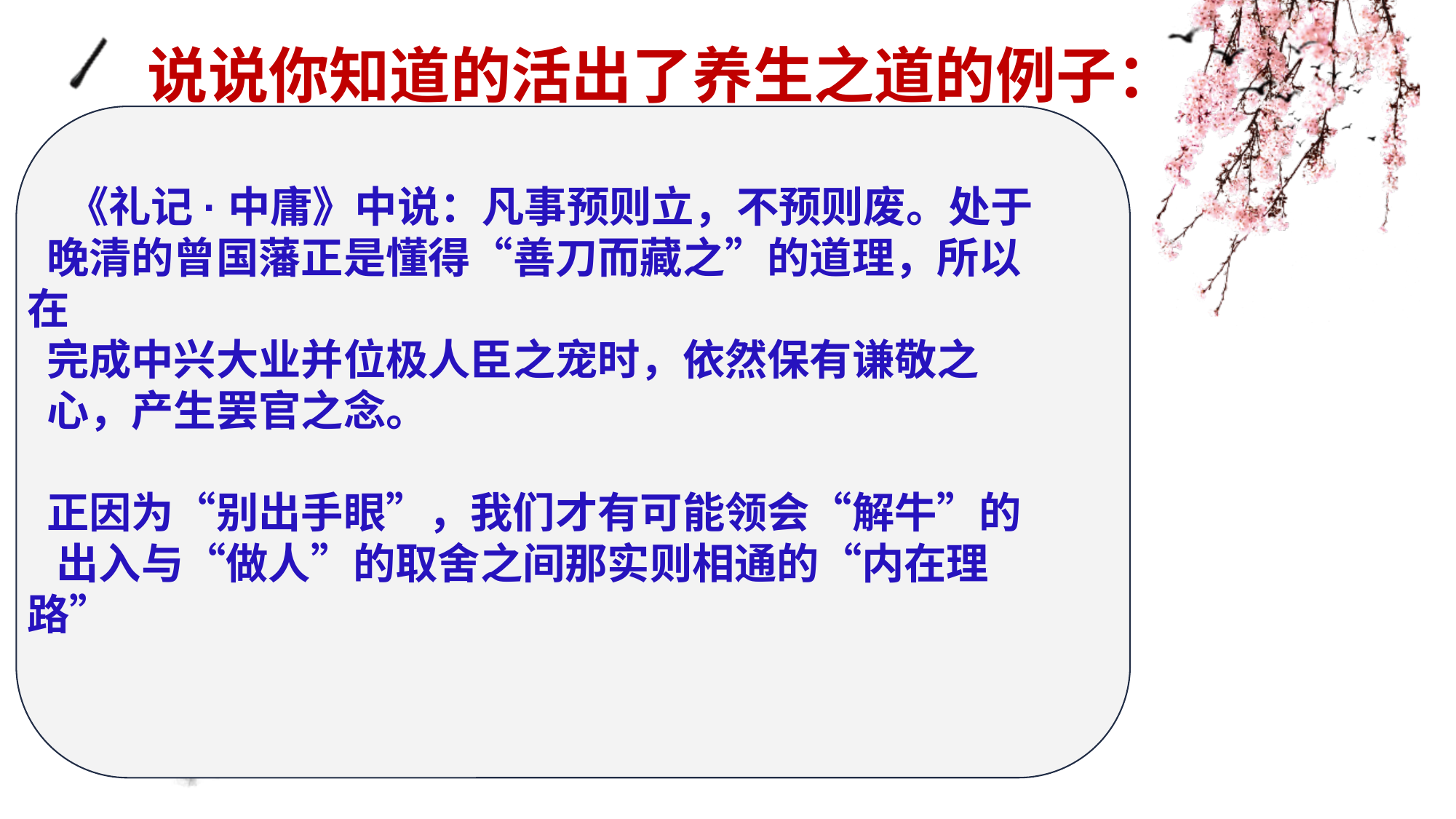

说说你知道的活出了养生之道的例子：

   《礼记·中庸》中说：凡事预则立，不预则废。处于
 晚清的曾国藩正是懂得“善刀而藏之”的道理，所以在
 完成中兴大业并位极人臣之宠时，依然保有谦敬之
 心，产生罢官之念。

 正因为“别出手眼”，我们才有可能领会“解牛”的
  出入与“做人”的取舍之间那实则相通的“内在理路”